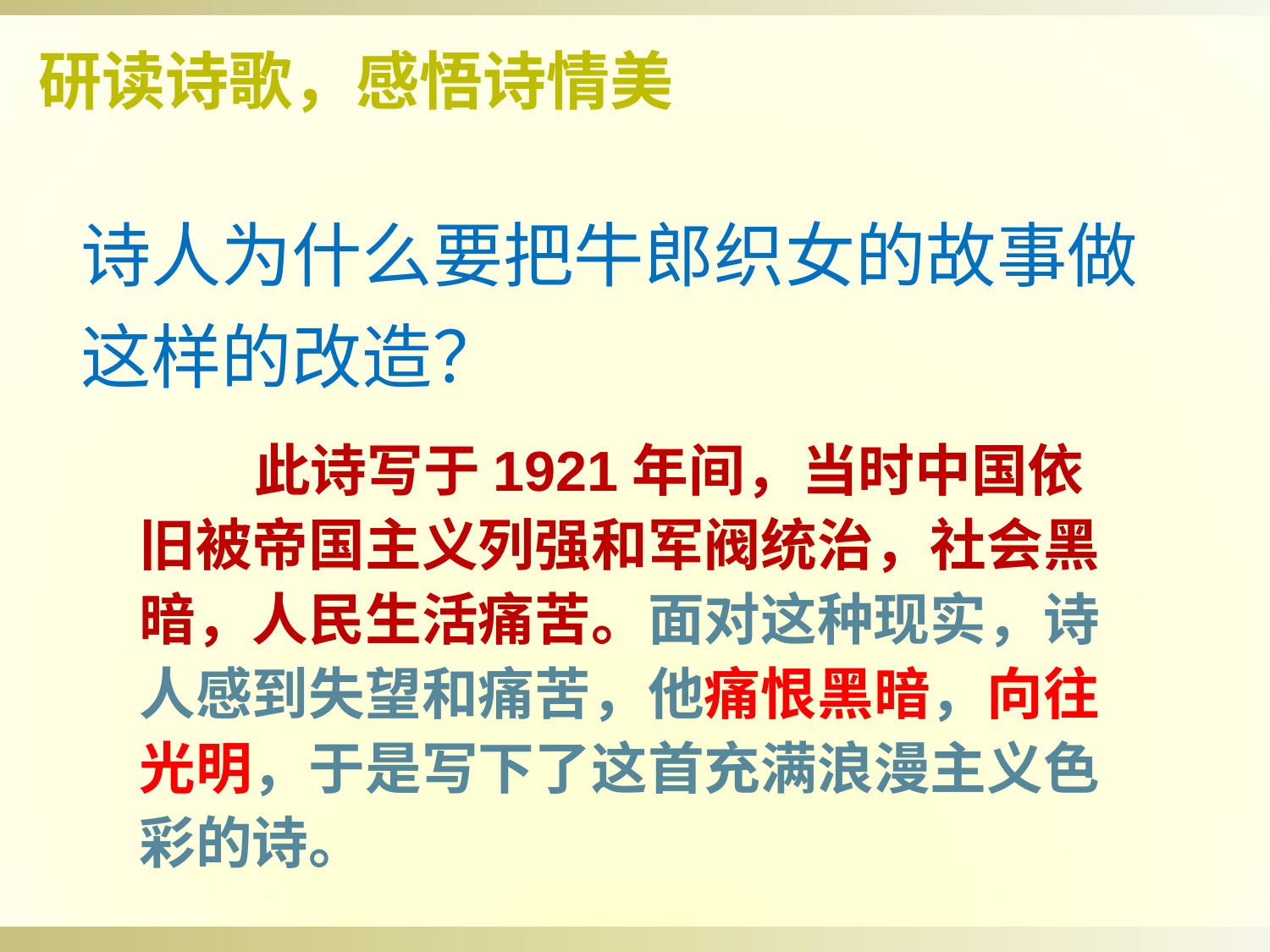

研读诗歌，感悟诗情美
诗人为什么要把牛郎织女的故事做这样的改造？
           此诗写于1921年间，当时中国依旧被帝国主义列强和军阀统治，社会黑暗，人民生活痛苦。面对这种现实，诗人感到失望和痛苦，他痛恨黑暗，向往光明，于是写下了这首充满浪漫主义色彩的诗。